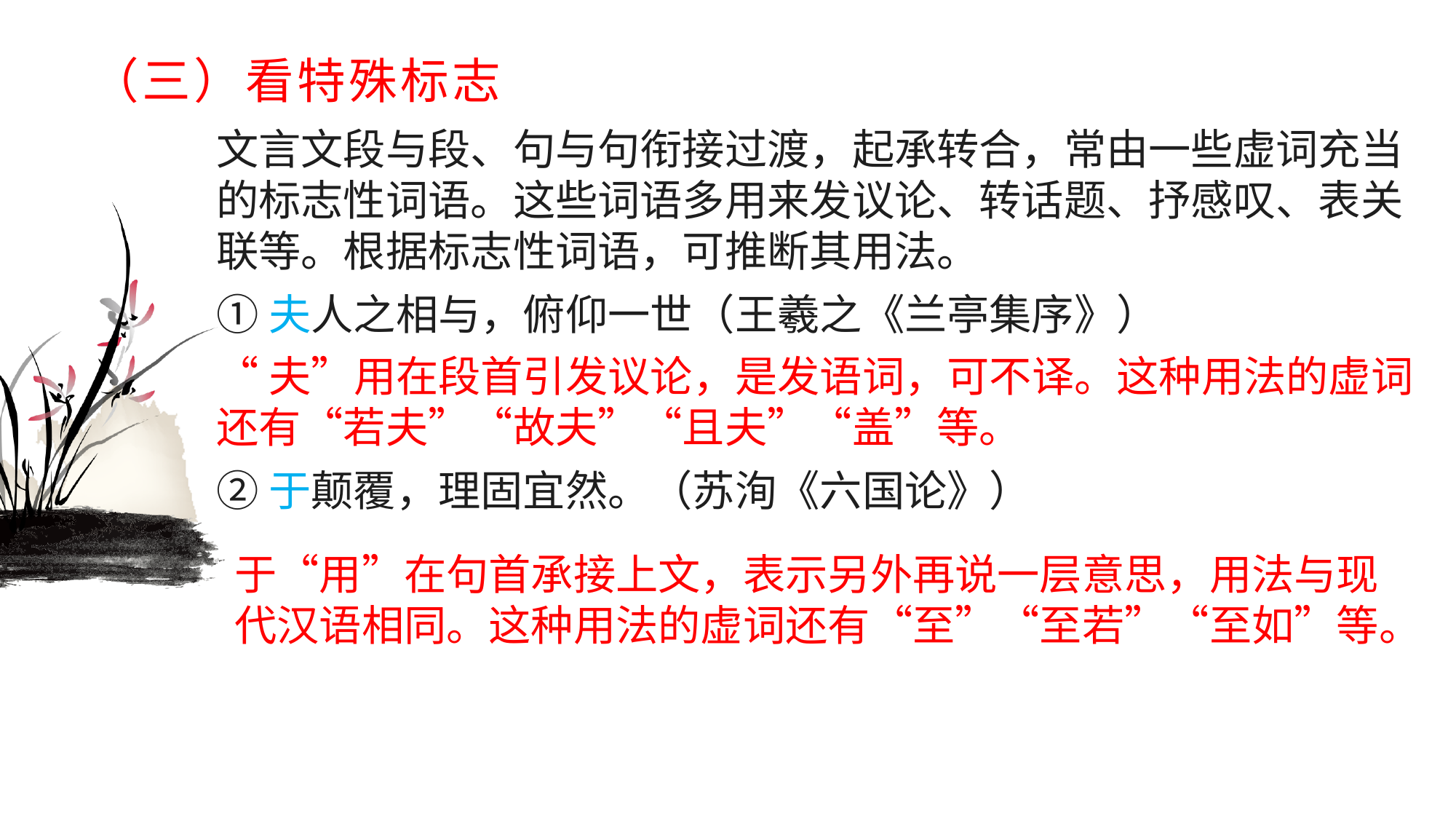

# （三）看特殊标志
文言文段与段、句与句衔接过渡，起承转合，常由一些虚词充当的标志性词语。这些词语多用来发议论、转话题、抒感叹、表关联等。根据标志性词语，可推断其用法。
①夫人之相与，俯仰一世（王羲之《兰亭集序》）
“夫”用在段首引发议论，是发语词，可不译。这种用法的虚词还有“若夫”“故夫”“且夫”“盖”等。
②于颠覆，理固宜然。（苏洵《六国论》）
于“用”在句首承接上文，表示另外再说一层意思，用法与现代汉语相同。这种用法的虚词还有“至”“至若”“至如”等。